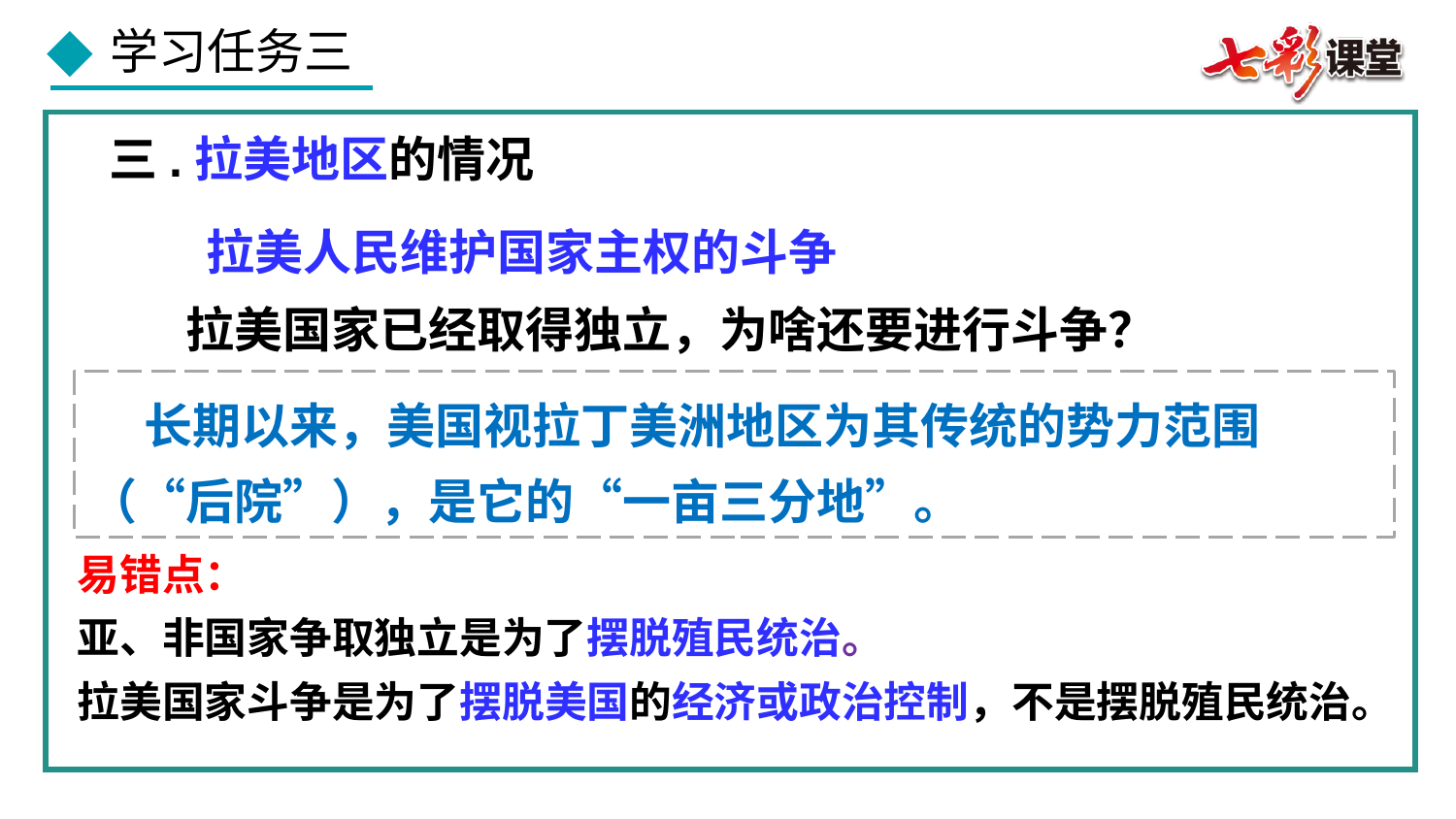

三.拉美地区的情况
拉美人民维护国家主权的斗争
  拉美国家已经取得独立，为啥还要进行斗争？
    长期以来，美国视拉丁美洲地区为其传统的势力范围（“后院”），是它的“一亩三分地”。
易错点：
亚、非国家争取独立是为了摆脱殖民统治。
拉美国家斗争是为了摆脱美国的经济或政治控制，不是摆脱殖民统治。